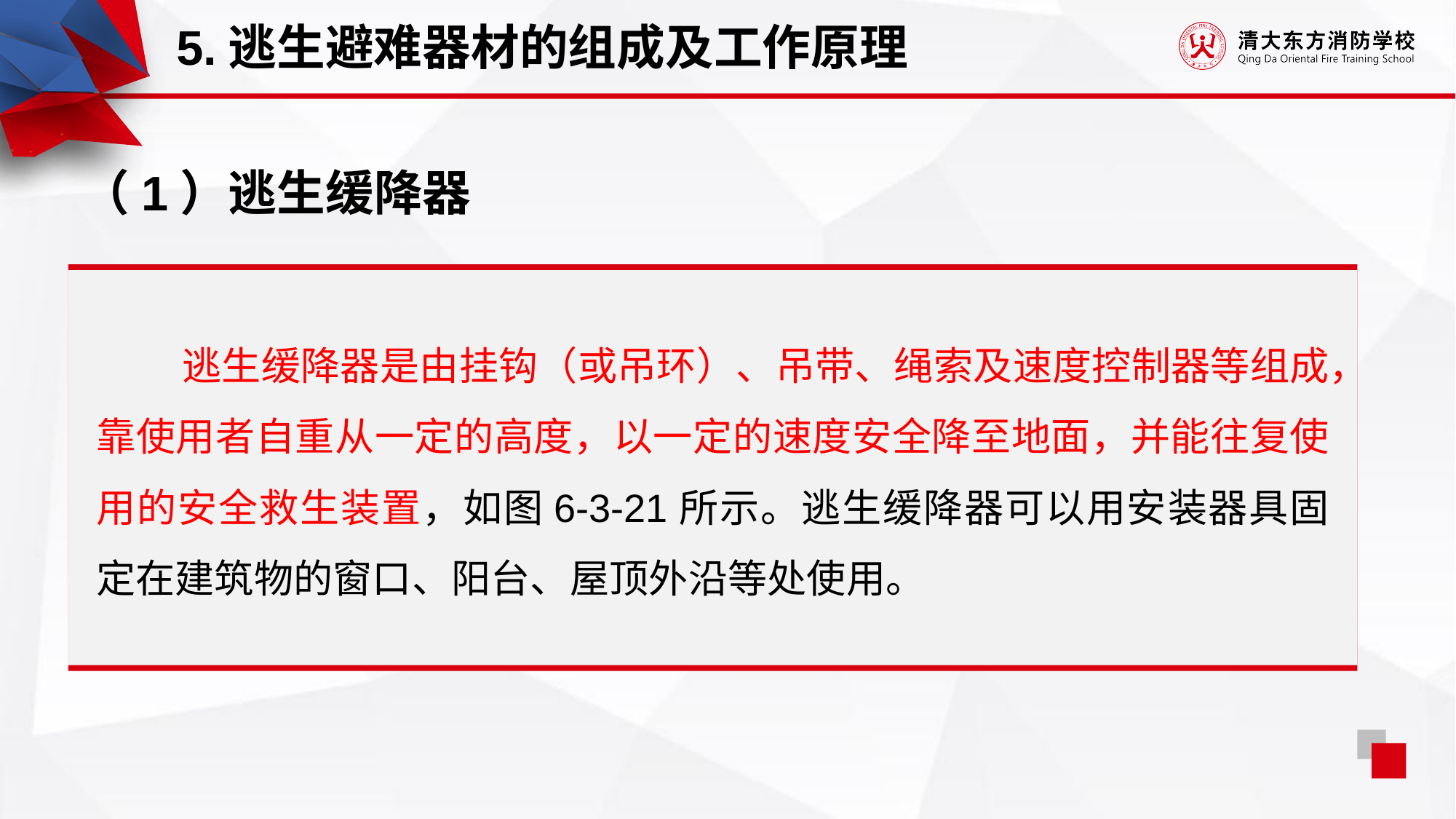

5.逃生避难器材的组成及工作原理

（1）逃生缓降器

逃生缓降器是由挂钩（或吊环）、吊带、绳索及速度控制器等组成，靠使用者自重从一定的高度，以一定的速度安全降至地面，并能往复使用的安全救生装置，如图6-3-21所示。逃生缓降器可以用安装器具固定在建筑物的窗口、阳台、屋顶外沿等处使用。